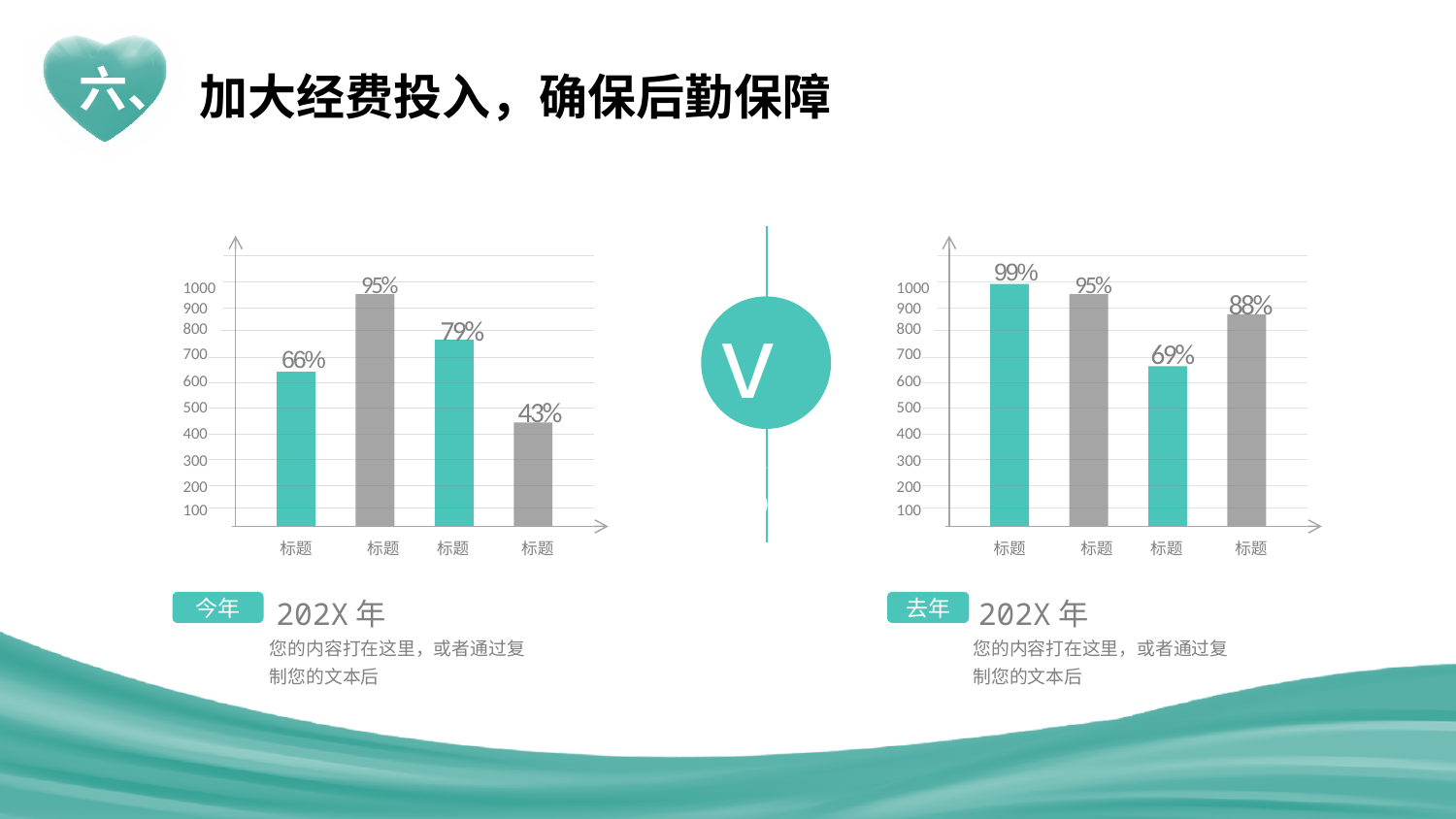

六、
加大经费投入，确保后勤保障

1000

900

800

700

600

500

400

300

200

100

95%
79%
66%
43%

标题
标题
标题
标题
99%

95%
1000
88%

900

800
69%

700

600

500

400

300

200

100

标题
标题
标题
标题
vs
202X年
202X年
今年
去年
您的内容打在这里，或者通过复制您的文本后
您的内容打在这里，或者通过复制您的文本后